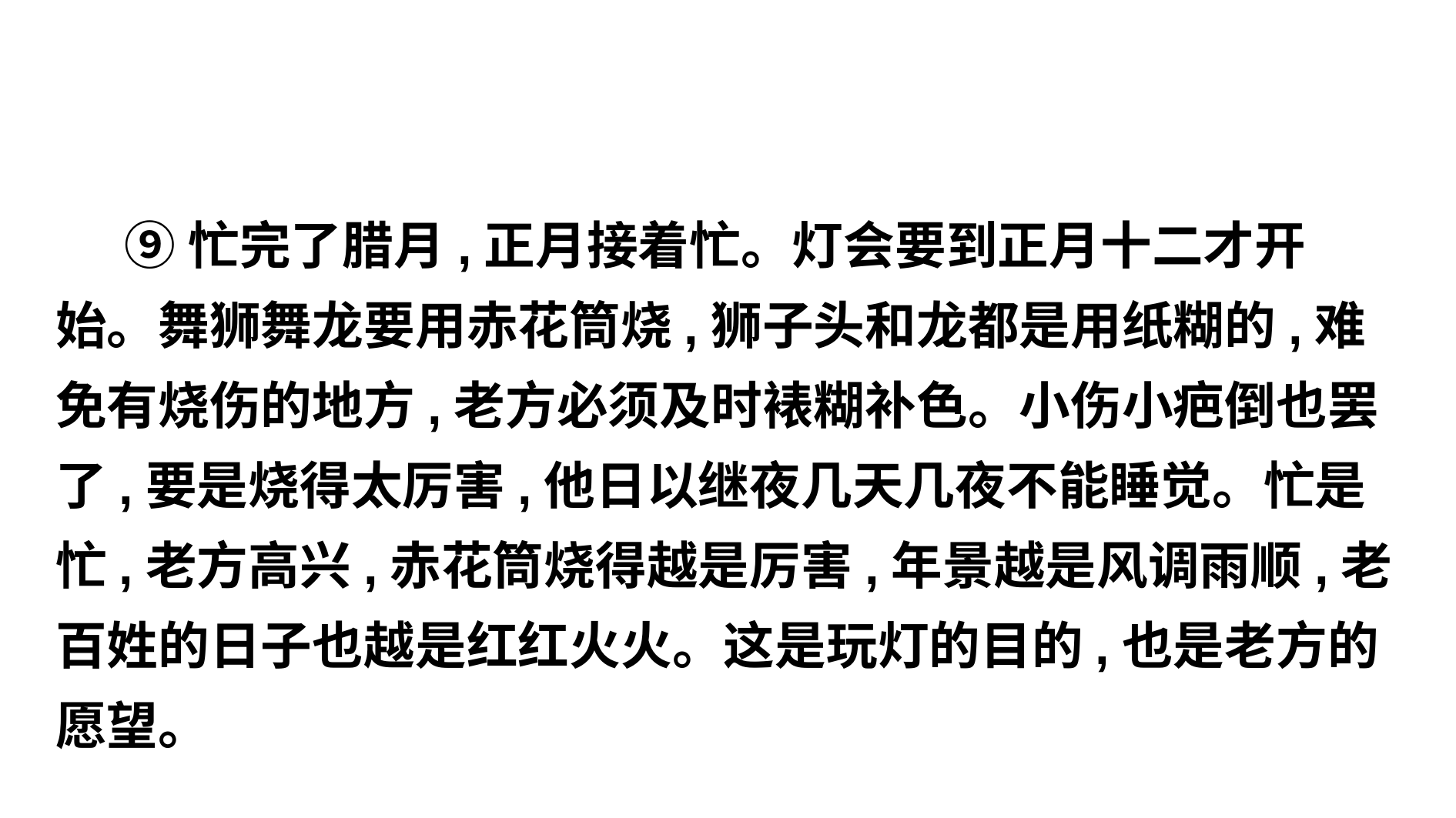

⑨忙完了腊月,正月接着忙。灯会要到正月十二才开始。舞狮舞龙要用赤花筒烧,狮子头和龙都是用纸糊的,难免有烧伤的地方,老方必须及时裱糊补色。小伤小疤倒也罢了,要是烧得太厉害,他日以继夜几天几夜不能睡觉。忙是忙,老方高兴,赤花筒烧得越是厉害,年景越是风调雨顺,老百姓的日子也越是红红火火。这是玩灯的目的,也是老方的愿望。